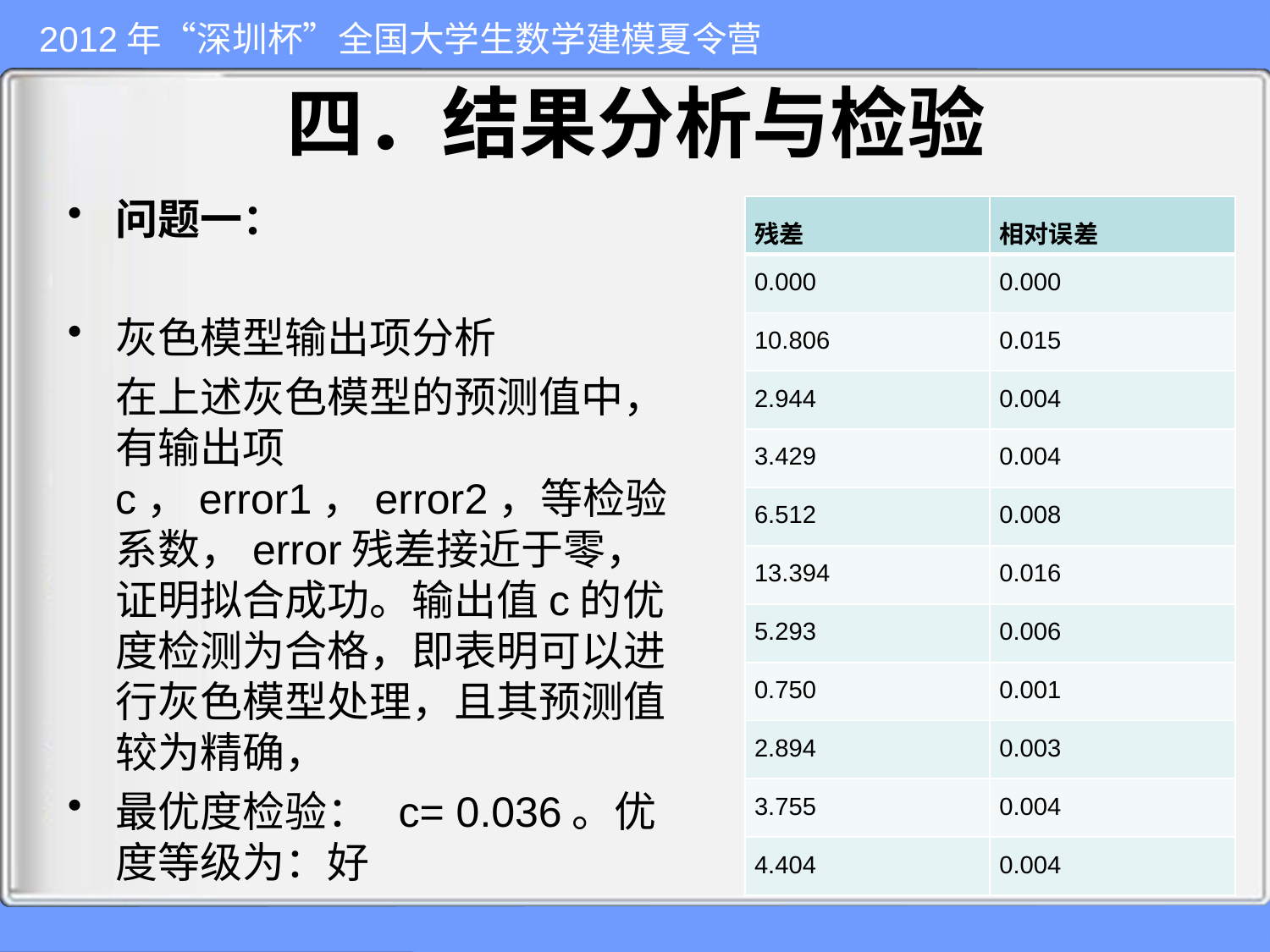

# 四．结果分析与检验
问题一：

灰色模型输出项分析
    在上述灰色模型的预测值中，有输出项c，error1，error2，等检验系数，error残差接近于零，证明拟合成功。输出值c的优度检测为合格，即表明可以进行灰色模型处理，且其预测值较为精确，
最优度检验：  c= 0.036。优度等级为：好

| 残差 | 相对误差 |
| --- | --- |
| 0.000 | 0.000 |
| 10.806 | 0.015 |
| 2.944 | 0.004 |
| 3.429 | 0.004 |
| 6.512 | 0.008 |
| 13.394 | 0.016 |
| 5.293 | 0.006 |
| 0.750 | 0.001 |
| 2.894 | 0.003 |
| 3.755 | 0.004 |
| 4.404 | 0.004 |